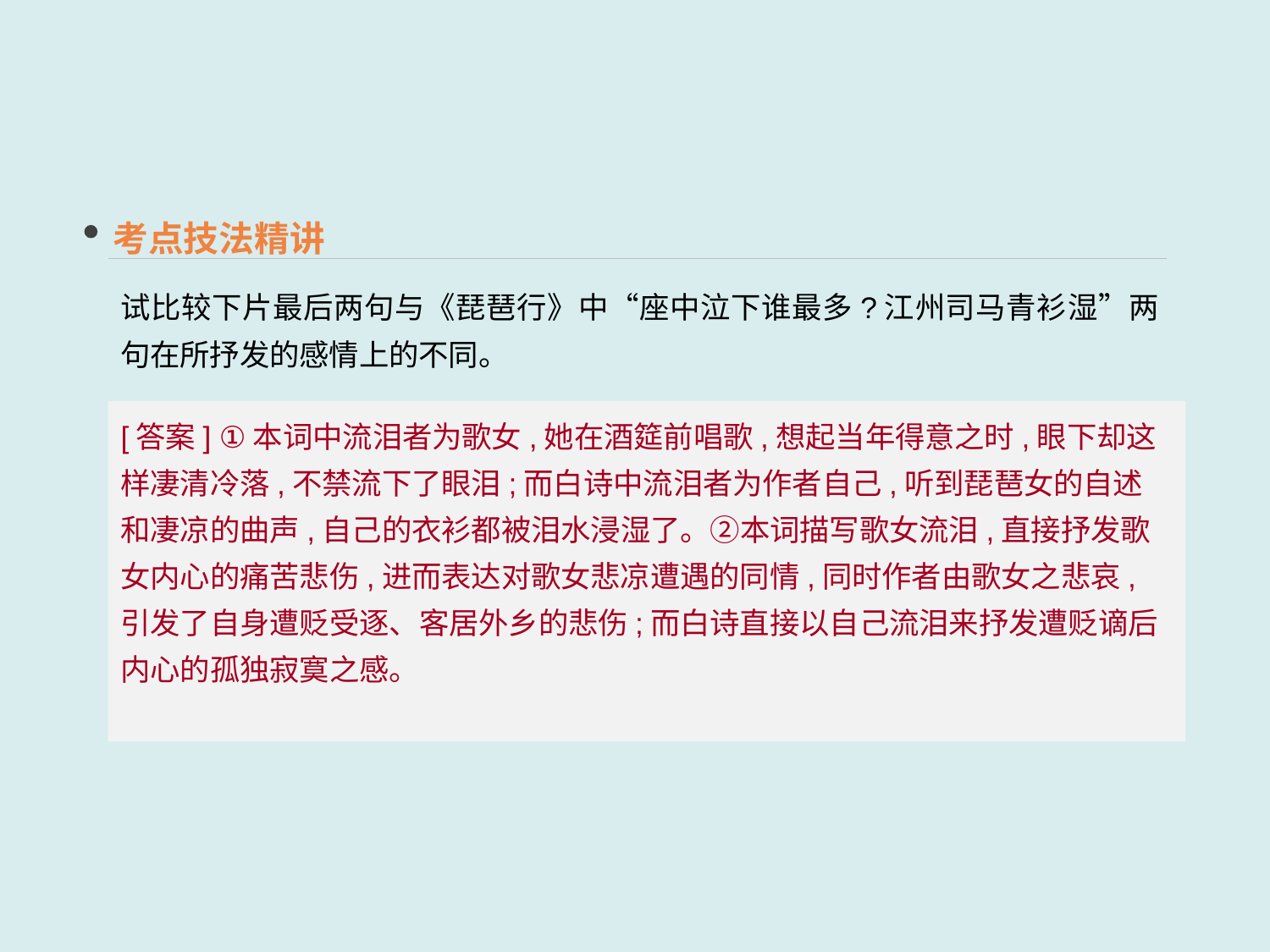

考点技法精讲

试比较下片最后两句与《琵琶行》中“座中泣下谁最多?江州司马青衫湿”两句在所抒发的感情上的不同。

[答案] ①本词中流泪者为歌女,她在酒筵前唱歌,想起当年得意之时,眼下却这样凄清冷落,不禁流下了眼泪;而白诗中流泪者为作者自己,听到琵琶女的自述和凄凉的曲声,自己的衣衫都被泪水浸湿了。②本词描写歌女流泪,直接抒发歌女内心的痛苦悲伤,进而表达对歌女悲凉遭遇的同情,同时作者由歌女之悲哀,引发了自身遭贬受逐、客居外乡的悲伤;而白诗直接以自己流泪来抒发遭贬谪后内心的孤独寂寞之感。